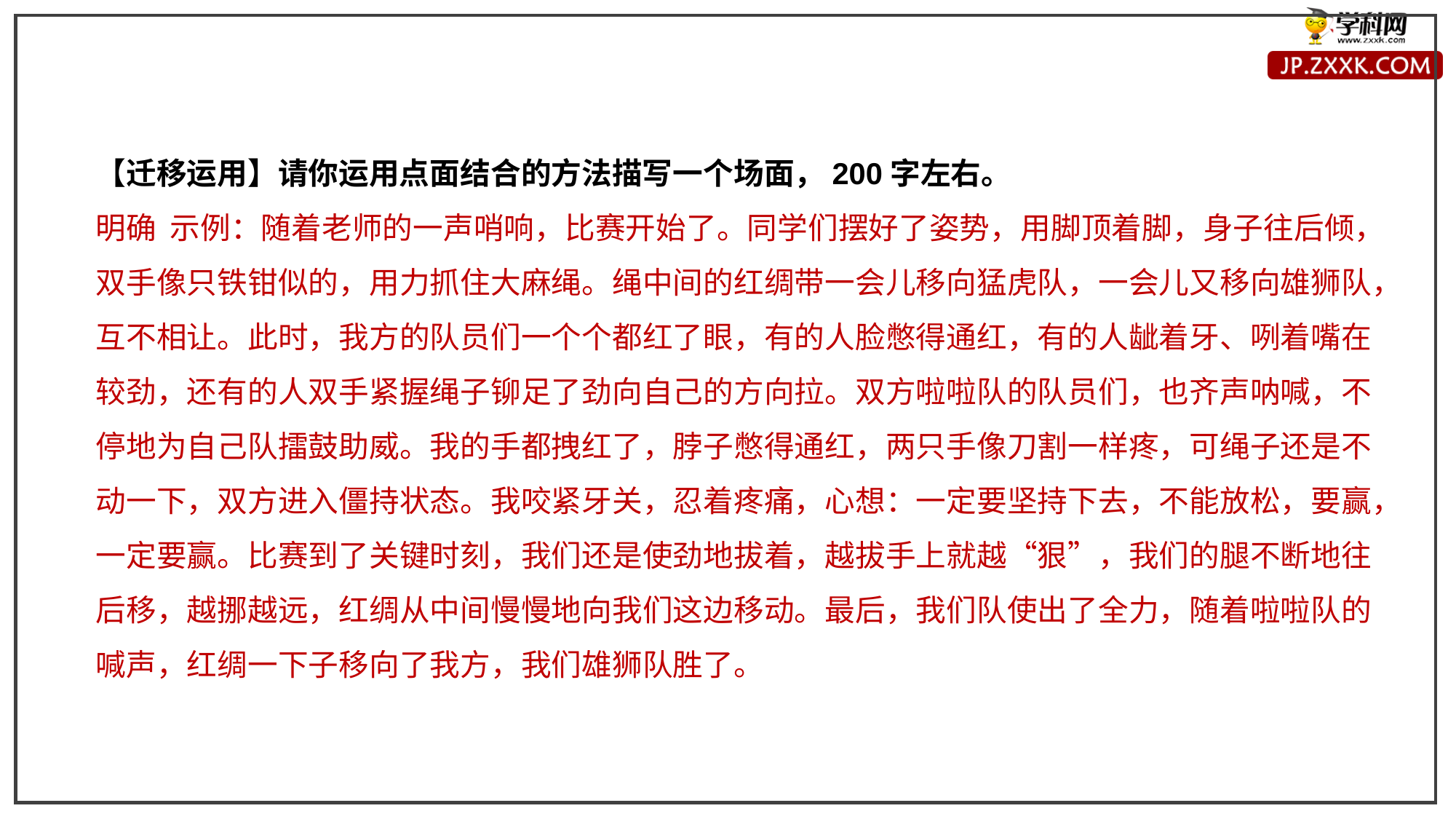

【迁移运用】请你运用点面结合的方法描写一个场面，200字左右。
明确  示例：随着老师的一声哨响，比赛开始了。同学们摆好了姿势，用脚顶着脚，身子往后倾，双手像只铁钳似的，用力抓住大麻绳。绳中间的红绸带一会儿移向猛虎队，一会儿又移向雄狮队，互不相让。此时，我方的队员们一个个都红了眼，有的人脸憋得通红，有的人龇着牙、咧着嘴在较劲，还有的人双手紧握绳子铆足了劲向自己的方向拉。双方啦啦队的队员们，也齐声呐喊，不停地为自己队擂鼓助威。我的手都拽红了，脖子憋得通红，两只手像刀割一样疼，可绳子还是不动一下，双方进入僵持状态。我咬紧牙关，忍着疼痛，心想：一定要坚持下去，不能放松，要赢，一定要赢。比赛到了关键时刻，我们还是使劲地拔着，越拔手上就越“狠”，我们的腿不断地往后移，越挪越远，红绸从中间慢慢地向我们这边移动。最后，我们队使出了全力，随着啦啦队的喊声，红绸一下子移向了我方，我们雄狮队胜了。